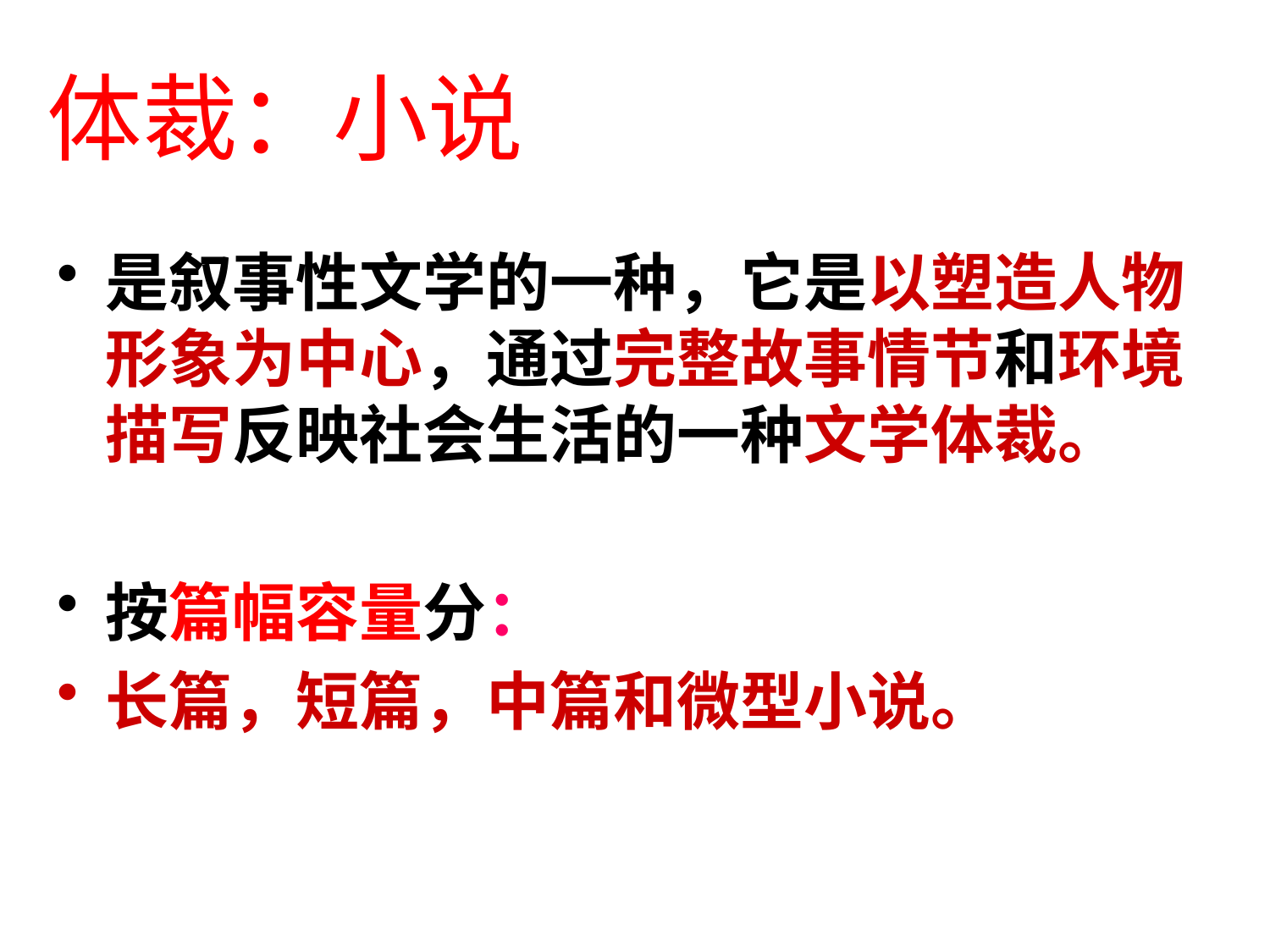

# 体裁：小说
是叙事性文学的一种，它是以塑造人物形象为中心，通过完整故事情节和环境描写反映社会生活的一种文学体裁。

按篇幅容量分：
长篇，短篇，中篇和微型小说。